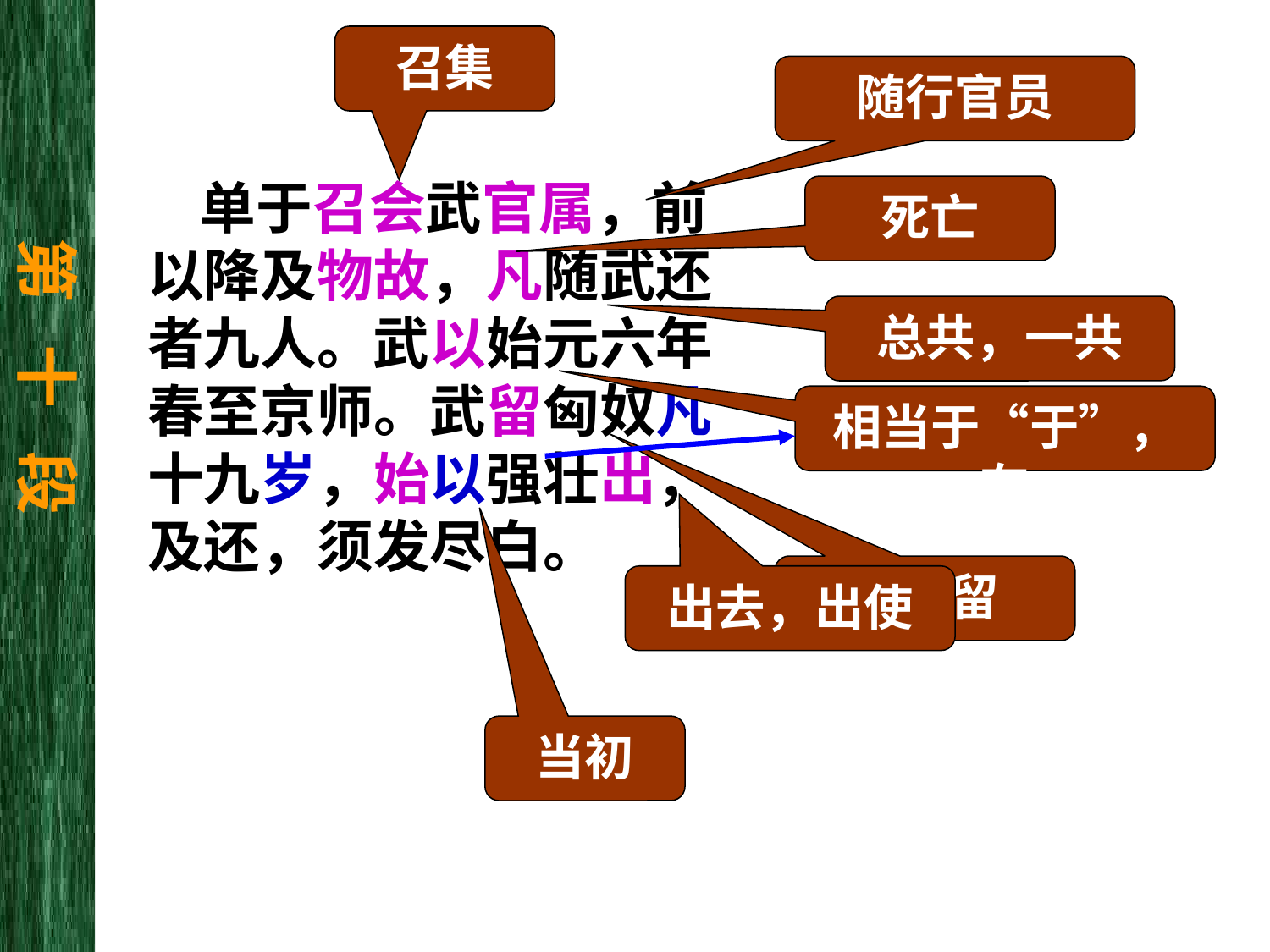

召集
随行官员
   单于召会武官属，前以降及物故，凡随武还者九人。武以始元六年春至京师。武留匈奴凡十九岁，始以强壮出，及还，须发尽白。
死亡
第   十   段
总共，一共
相当于“于”，在

被扣留
出去，出使
当初